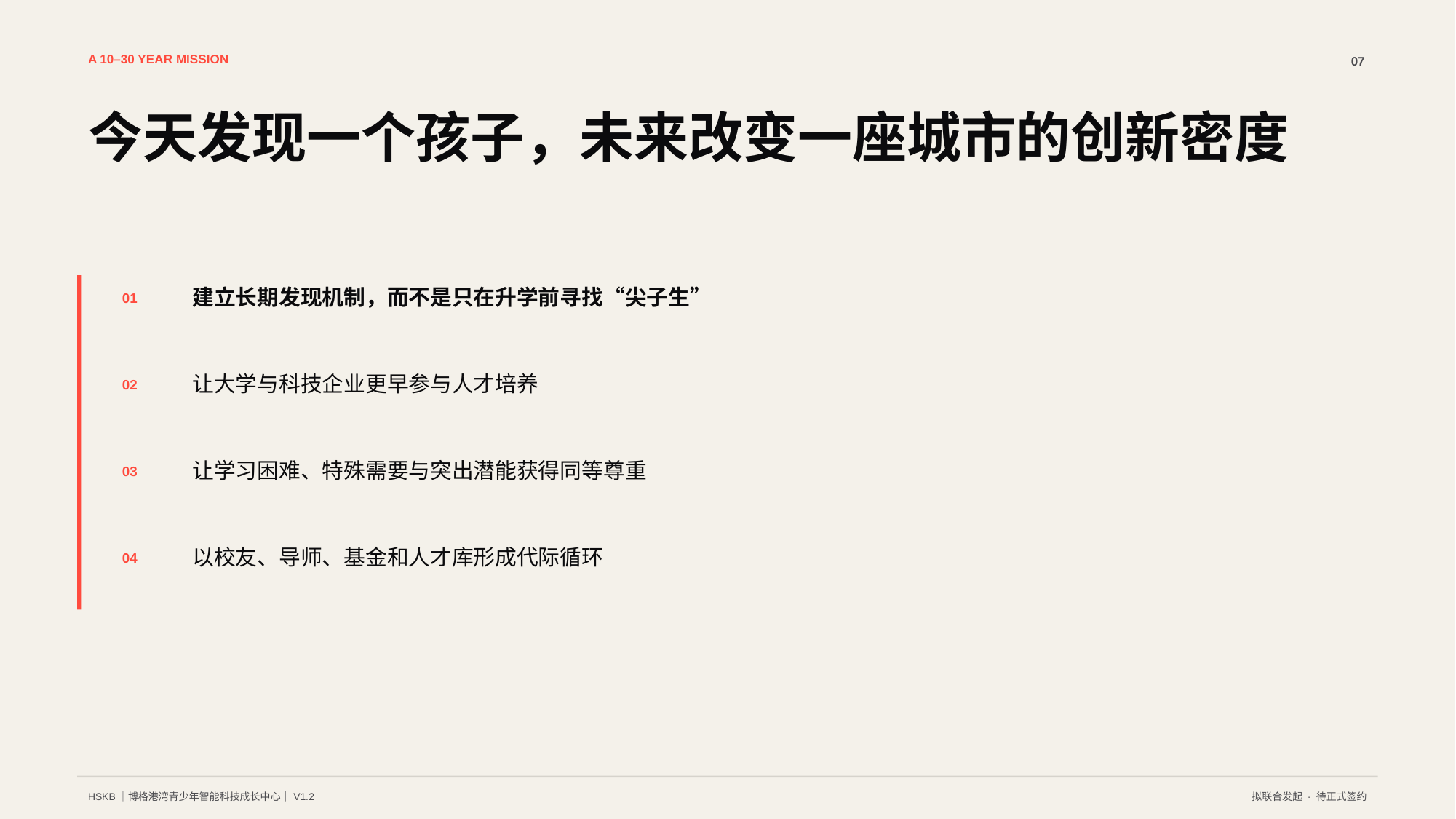

A 10–30 YEAR MISSION
07
今天发现一个孩子，未来改变一座城市的创新密度

建立长期发现机制，而不是只在升学前寻找“尖子生”
01
让大学与科技企业更早参与人才培养
02
让学习困难、特殊需要与突出潜能获得同等尊重
03
以校友、导师、基金和人才库形成代际循环
04

HSKB｜博格港湾青少年智能科技成长中心｜V1.2
拟联合发起 · 待正式签约